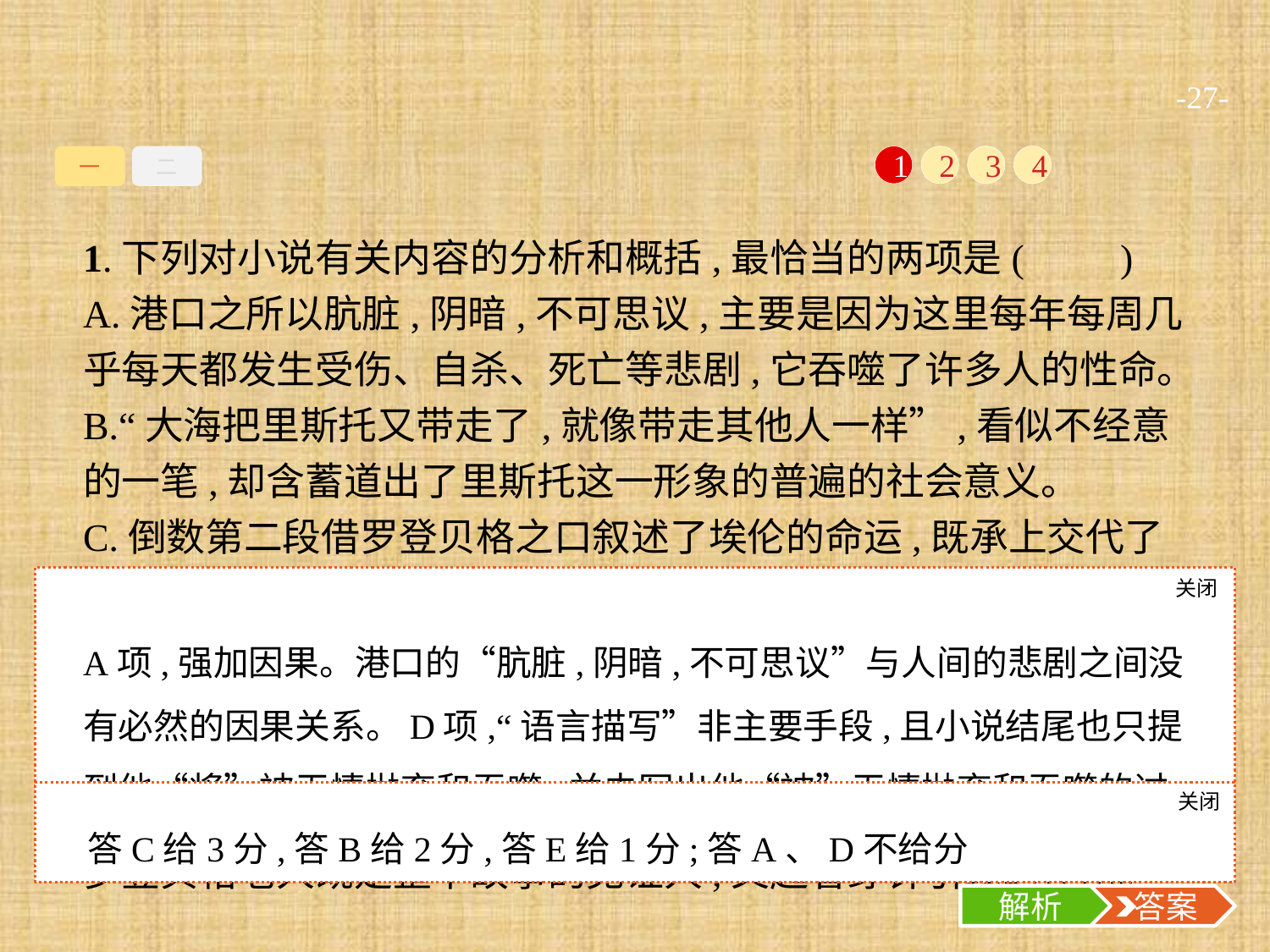

-27-
一
二
1
2
3
4
1.下列对小说有关内容的分析和概括,最恰当的两项是(　　)
A.港口之所以肮脏,阴暗,不可思议,主要是因为这里每年每周几乎每天都发生受伤、自杀、死亡等悲剧,它吞噬了许多人的性命。
B.“大海把里斯托又带走了,就像带走其他人一样”,看似不经意的一笔,却含蓄道出了里斯托这一形象的普遍的社会意义。
C.倒数第二段借罗登贝格之口叙述了埃伦的命运,既承上交代了埃伦堕落的原因,突出主题内涵,同时推动情节发展,强化悲剧感。
D.小说对里斯托的塑造主要通过大量的心理描写和语言描写来完成,细腻地写出了他由充满希望到幻灭而被无情抛弃与吞噬的过程。
E.这篇小说文字简洁,寓意深刻,情节简单集中,结构自然紧凑,罗登贝格老人既是整个故事的见证人,又起着穿针引线的作用。

关闭
解析

A项,强加因果。港口的“肮脏,阴暗,不可思议”与人间的悲剧之间没有必然的因果关系。D项,“语言描写”非主要手段,且小说结尾也只提到他“将”被无情抛弃和吞噬,并未写出他“被”无情抛弃和吞噬的过程。E项,“整个故事的见证人”“穿针引线的作用”错。
关闭

解析
  答案

答C给3分,答B给2分,答E给1分;答A、D不给分
解析
  答案